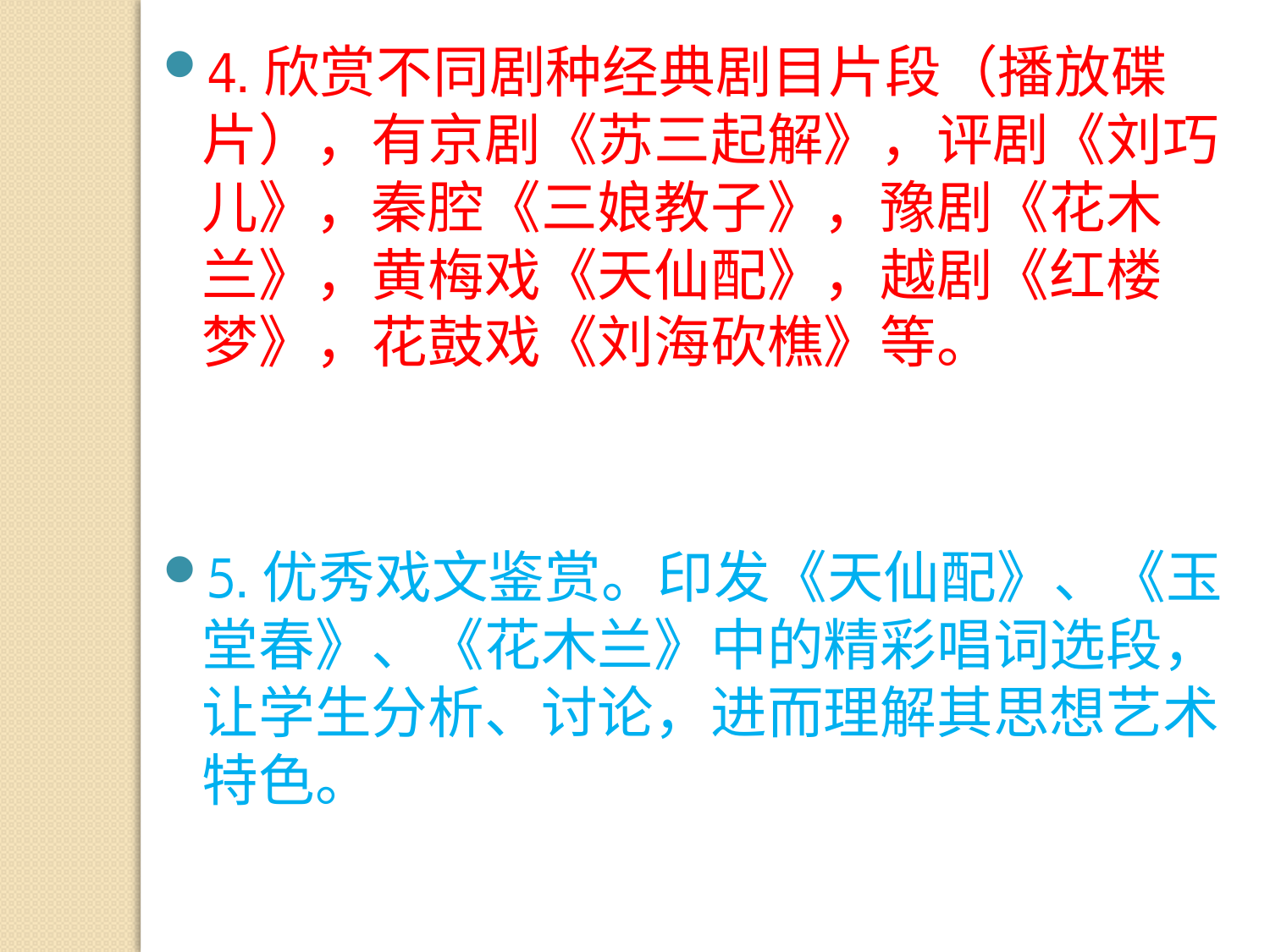

4.欣赏不同剧种经典剧目片段（播放碟片），有京剧《苏三起解》，评剧《刘巧儿》，秦腔《三娘教子》，豫剧《花木兰》，黄梅戏《天仙配》，越剧《红楼梦》，花鼓戏《刘海砍樵》等。

5.优秀戏文鉴赏。印发《天仙配》、《玉堂春》、《花木兰》中的精彩唱词选段，让学生分析、讨论，进而理解其思想艺术特色。